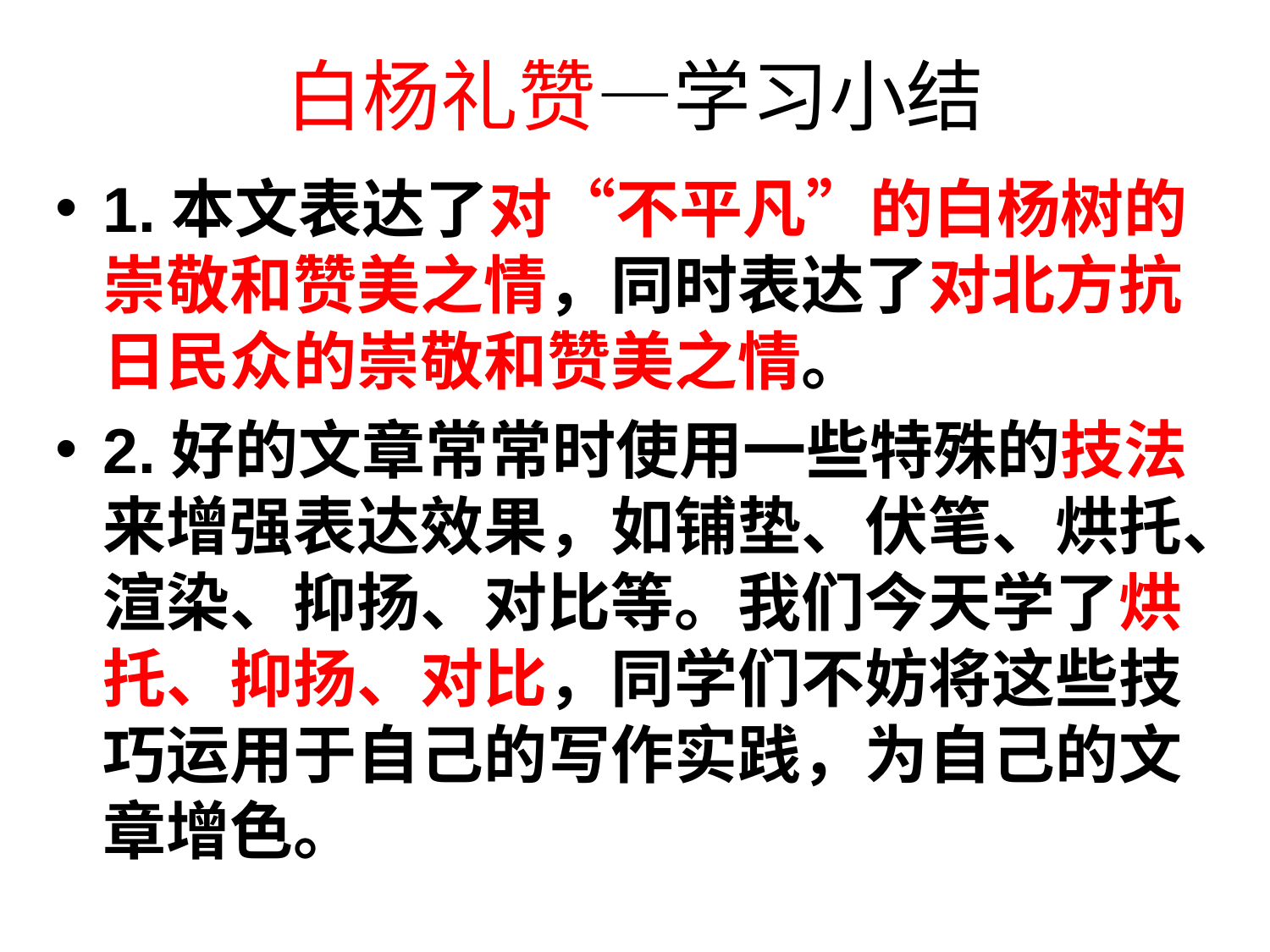

# 白杨礼赞—学习小结
1.本文表达了对“不平凡”的白杨树的崇敬和赞美之情，同时表达了对北方抗日民众的崇敬和赞美之情。
2.好的文章常常时使用一些特殊的技法来增强表达效果，如铺垫、伏笔、烘托、渲染、抑扬、对比等。我们今天学了烘托、抑扬、对比，同学们不妨将这些技巧运用于自己的写作实践，为自己的文章增色。